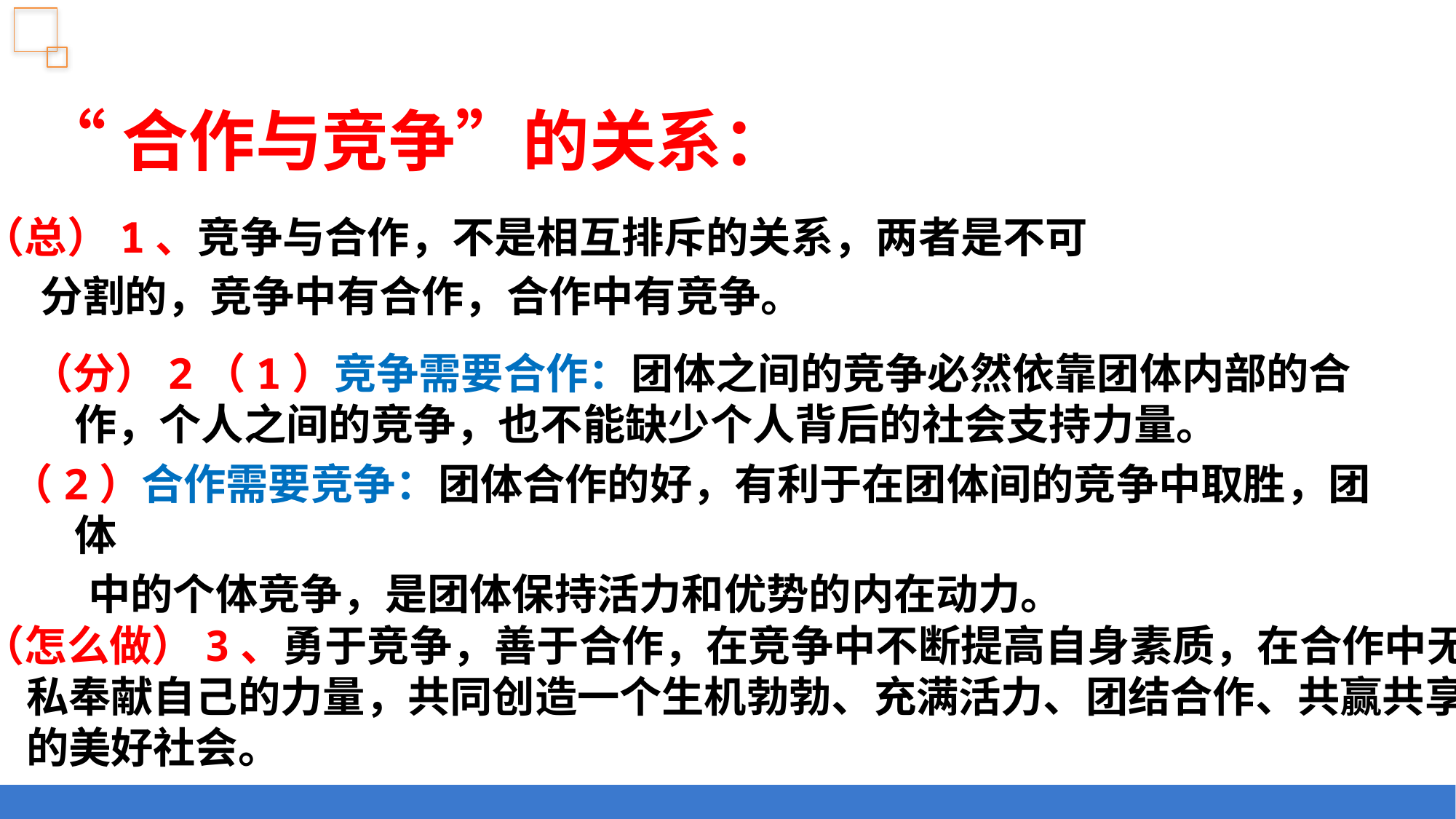

“合作与竞争”的关系：
 （总）1、竞争与合作，不是相互排斥的关系，两者是不可
       分割的，竞争中有合作，合作中有竞争。

 （分）2（1）竞争需要合作：团体之间的竞争必然依靠团体内部的合作，个人之间的竞争，也不能缺少个人背后的社会支持力量。
（2）合作需要竞争：团体合作的好，有利于在团体间的竞争中取胜，团体
       中的个体竞争，是团体保持活力和优势的内在动力。

 （怎么做）3、勇于竞争，善于合作，在竞争中不断提高自身素质，在合作中无私奉献自己的力量，共同创造一个生机勃勃、充满活力、团结合作、共赢共享的美好社会。